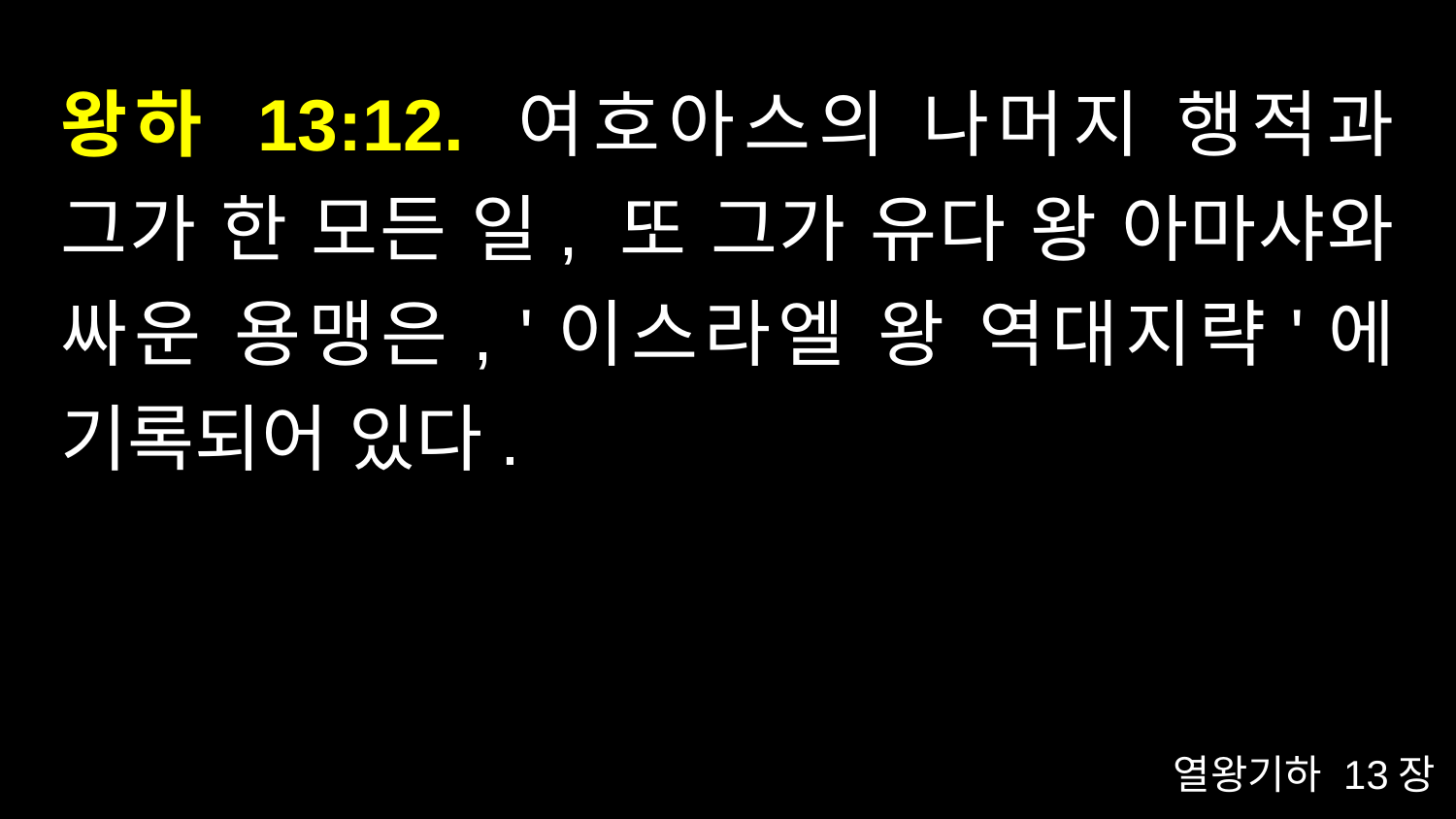

# 왕하 13:12. 여호아스의 나머지 행적과 그가 한 모든 일, 또 그가 유다 왕 아마샤와 싸운 용맹은, '이스라엘 왕 역대지략'에 기록되어 있다.
열왕기하 13장